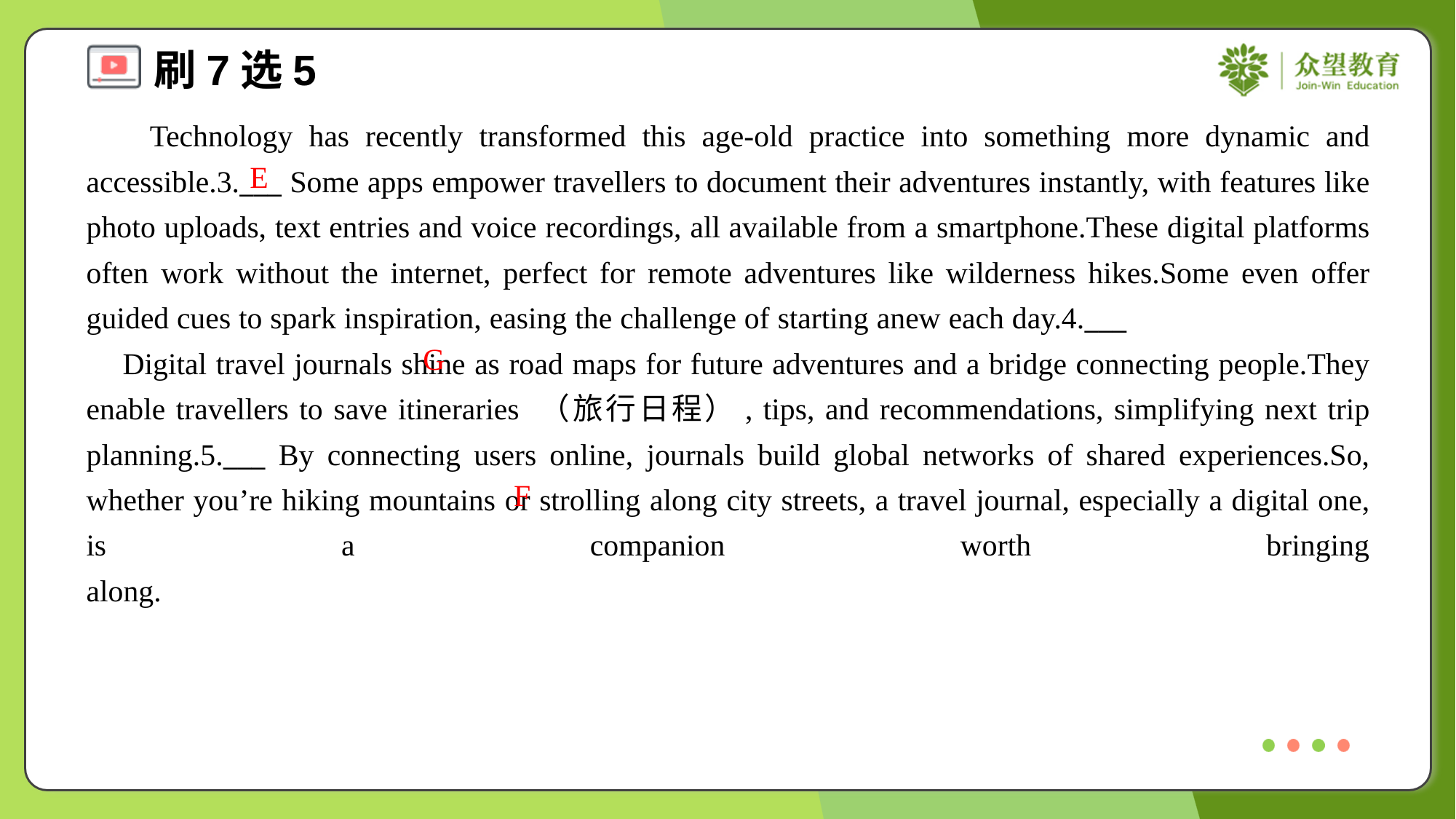

Technology has recently transformed this age-old practice into something more dynamic and accessible.3.___ Some apps empower travellers to document their adventures instantly, with features like photo uploads, text entries and voice recordings, all available from a smartphone.These digital platforms often work without the internet, perfect for remote adventures like wilderness hikes.Some even offer guided cues to spark inspiration, easing the challenge of starting anew each day.4.___
    Digital travel journals shine as road maps for future adventures and a bridge connecting people.They enable travellers to save itineraries （旅行日程）, tips, and recommendations, simplifying next trip planning.5.___ By connecting users online, journals build global networks of shared experiences.So, whether you’re hiking mountains or strolling along city streets, a travel journal, especially a digital one, is a companion worth bringing along.#1.3
E
G
F